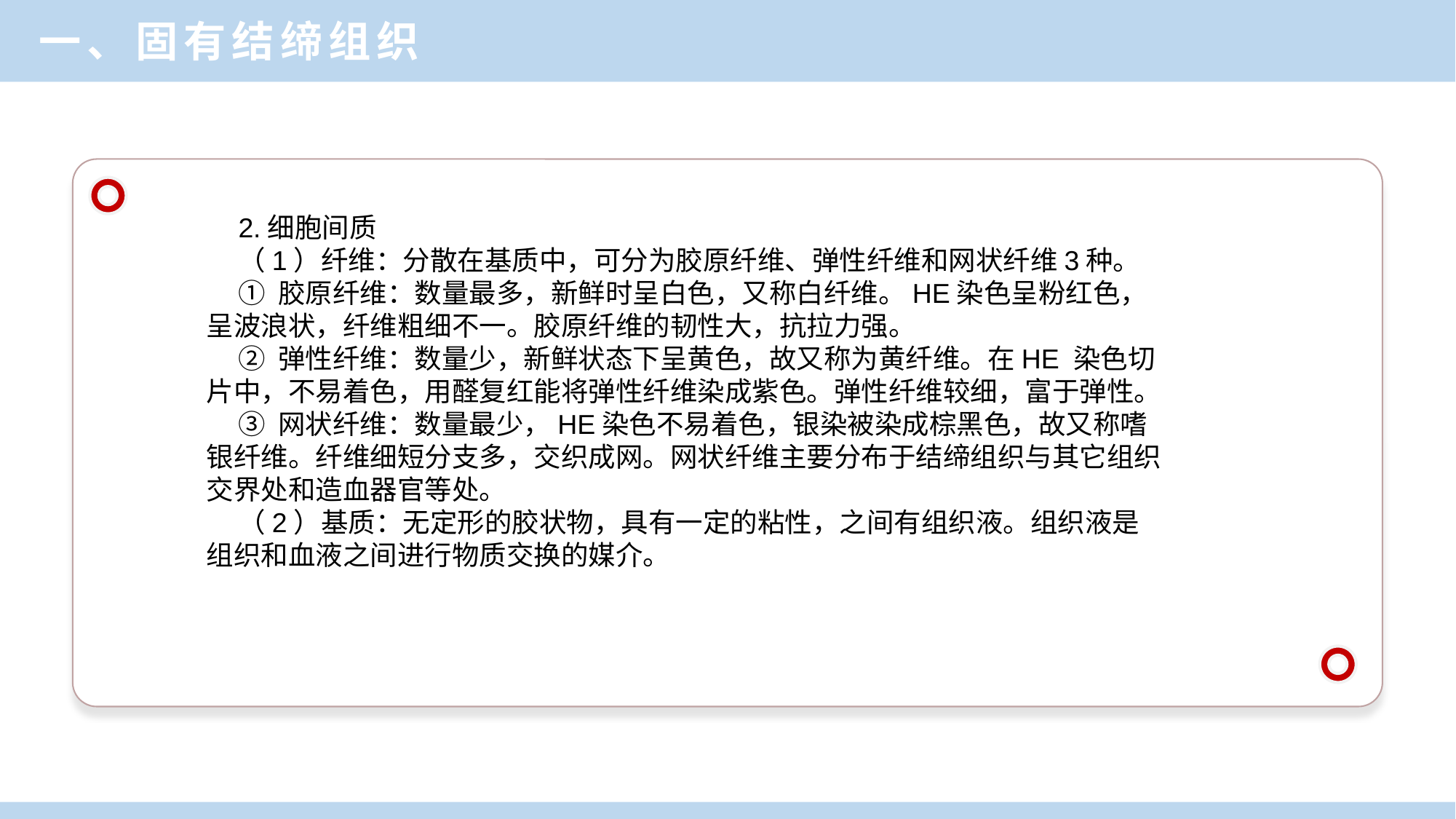

一、固有结缔组织

2.细胞间质
（1）纤维：分散在基质中，可分为胶原纤维、弹性纤维和网状纤维3种。
① 胶原纤维：数量最多，新鲜时呈白色，又称白纤维。HE染色呈粉红色，呈波浪状，纤维粗细不一。胶原纤维的韧性大，抗拉力强。
② 弹性纤维：数量少，新鲜状态下呈黄色，故又称为黄纤维。在HE 染色切片中，不易着色，用醛复红能将弹性纤维染成紫色。弹性纤维较细，富于弹性。
③ 网状纤维：数量最少，HE染色不易着色，银染被染成棕黑色，故又称嗜银纤维。纤维细短分支多，交织成网。网状纤维主要分布于结缔组织与其它组织交界处和造血器官等处。
（2）基质：无定形的胶状物，具有一定的粘性，之间有组织液。组织液是组织和血液之间进行物质交换的媒介。